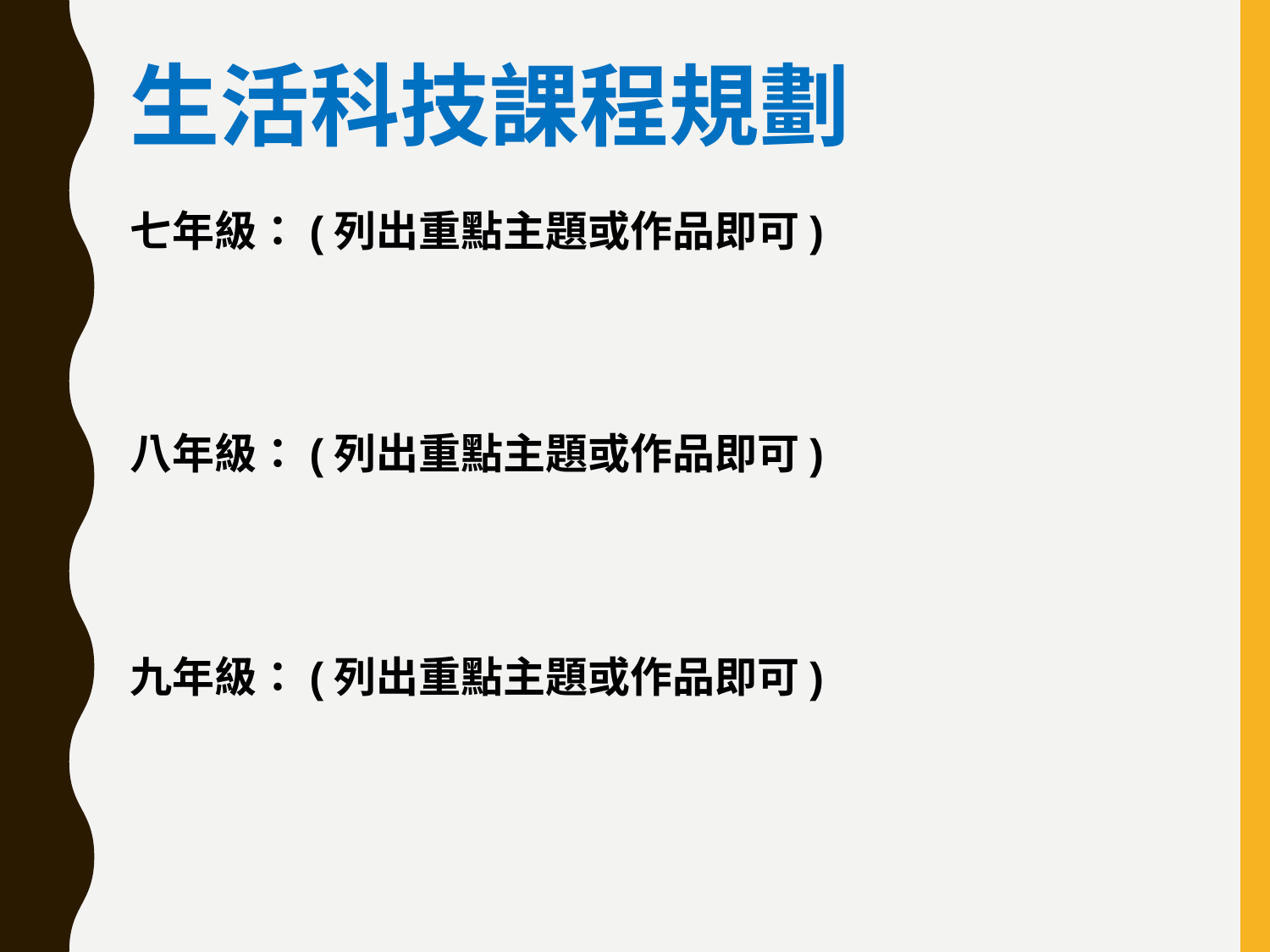

# 生活科技課程規劃
七年級：(列出重點主題或作品即可)

八年級：(列出重點主題或作品即可)

九年級：(列出重點主題或作品即可)